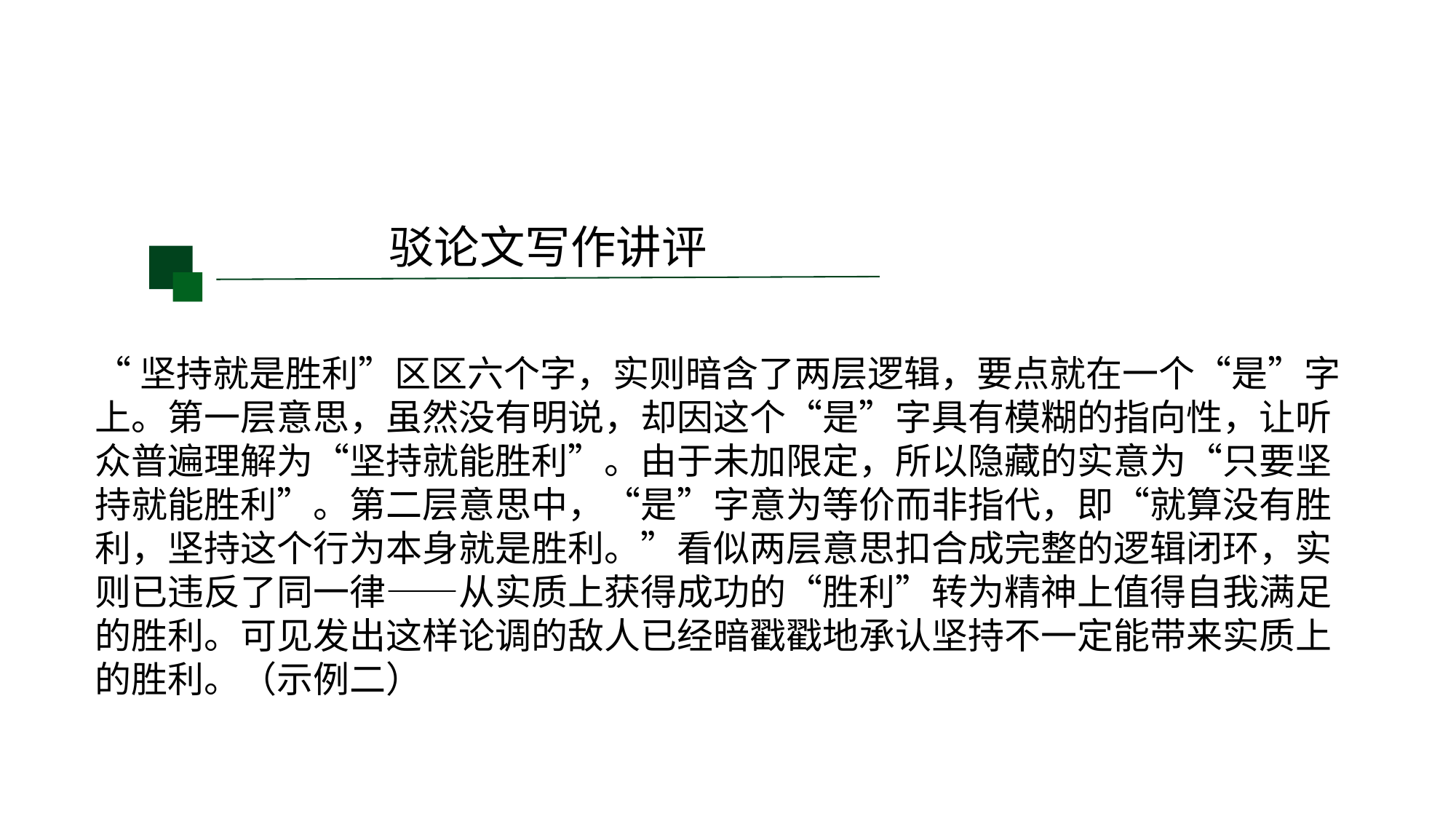

驳论文写作讲评

“坚持就是胜利”区区六个字，实则暗含了两层逻辑，要点就在一个“是”字上。第一层意思，虽然没有明说，却因这个“是”字具有模糊的指向性，让听众普遍理解为“坚持就能胜利”。由于未加限定，所以隐藏的实意为“只要坚持就能胜利”。第二层意思中，“是”字意为等价而非指代，即“就算没有胜利，坚持这个行为本身就是胜利。”看似两层意思扣合成完整的逻辑闭环，实则已违反了同一律——从实质上获得成功的“胜利”转为精神上值得自我满足的胜利。可见发出这样论调的敌人已经暗戳戳地承认坚持不一定能带来实质上的胜利。（示例二）